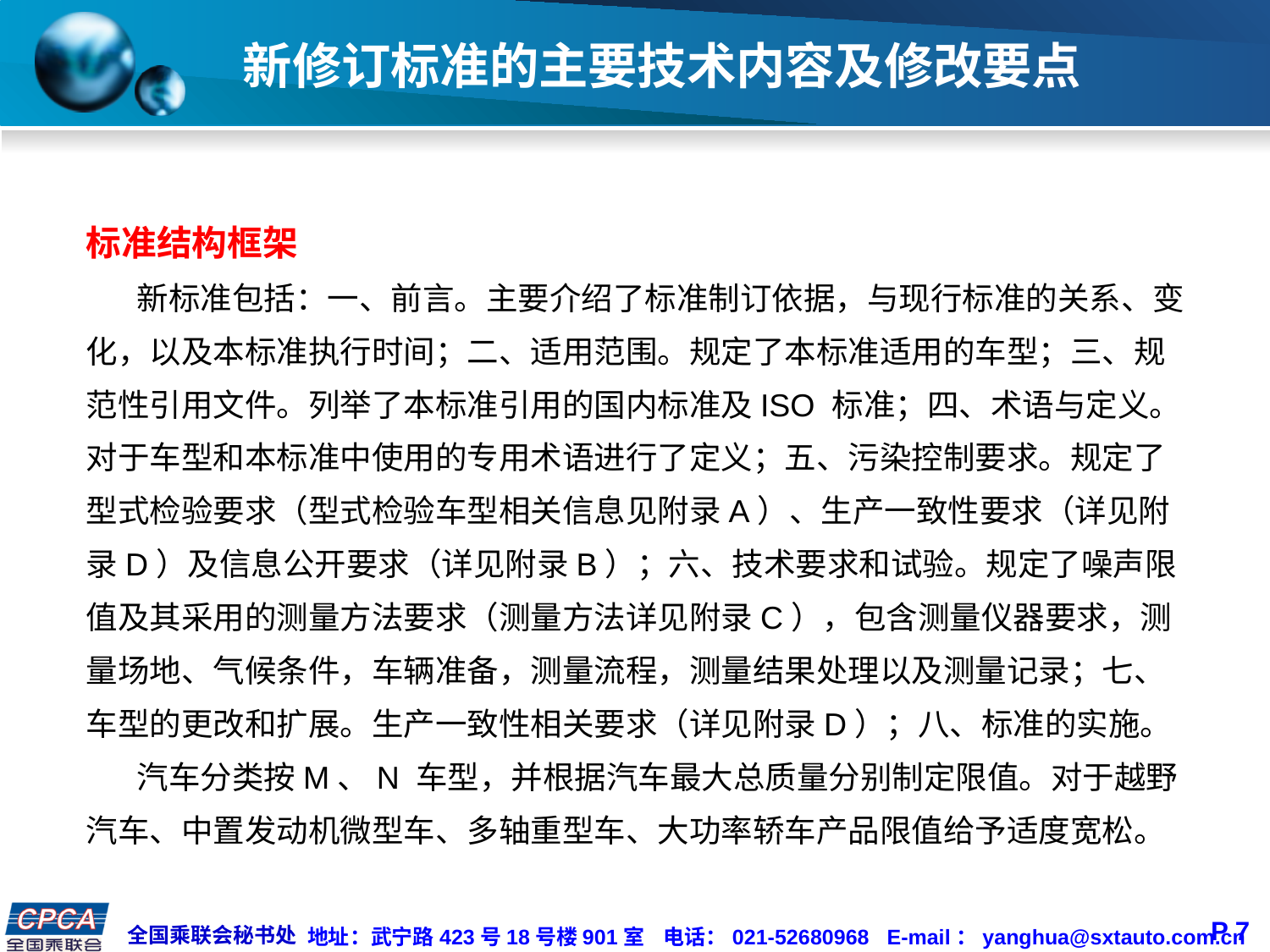

# 新修订标准的主要技术内容及修改要点
标准结构框架
      新标准包括：一、前言。主要介绍了标准制订依据，与现行标准的关系、变化，以及本标准执行时间；二、适用范围。规定了本标准适用的车型；三、规范性引用文件。列举了本标准引用的国内标准及ISO 标准；四、术语与定义。对于车型和本标准中使用的专用术语进行了定义；五、污染控制要求。规定了型式检验要求（型式检验车型相关信息见附录A）、生产一致性要求（详见附录D）及信息公开要求（详见附录B）；六、技术要求和试验。规定了噪声限值及其采用的测量方法要求（测量方法详见附录C），包含测量仪器要求，测量场地、气候条件，车辆准备，测量流程，测量结果处理以及测量记录；七、车型的更改和扩展。生产一致性相关要求（详见附录D）；八、标准的实施。
      汽车分类按M、N 车型，并根据汽车最大总质量分别制定限值。对于越野汽车、中置发动机微型车、多轴重型车、大功率轿车产品限值给予适度宽松。